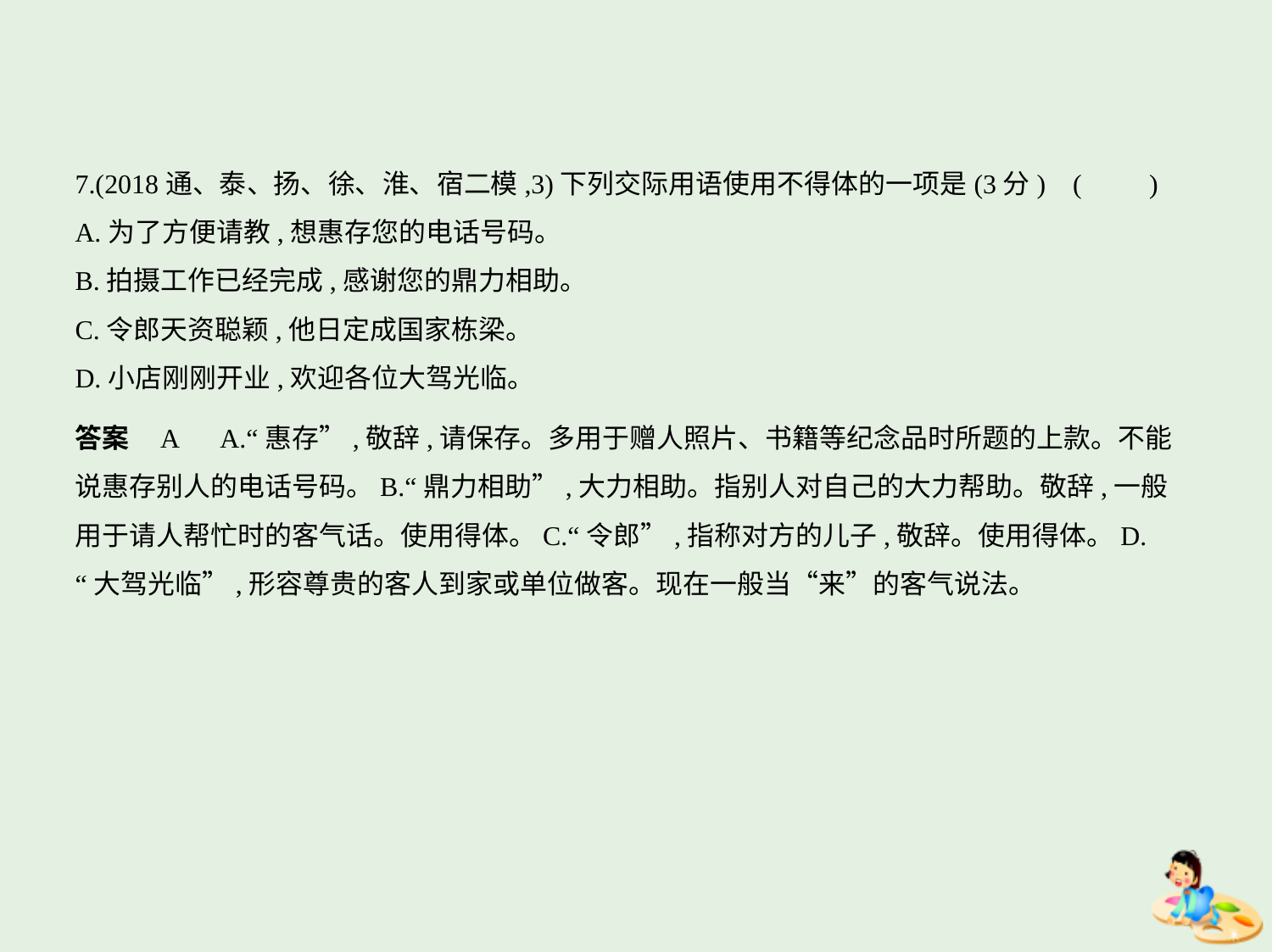

7.(2018通、泰、扬、徐、淮、宿二模,3)下列交际用语使用不得体的一项是(3分) (　　)
A.为了方便请教,想惠存您的电话号码。
B.拍摄工作已经完成,感谢您的鼎力相助。
C.令郎天资聪颖,他日定成国家栋梁。
D.小店刚刚开业,欢迎各位大驾光临。
答案    A　A.“惠存”,敬辞,请保存。多用于赠人照片、书籍等纪念品时所题的上款。不能
说惠存别人的电话号码。B.“鼎力相助”,大力相助。指别人对自己的大力帮助。敬辞,一般
用于请人帮忙时的客气话。使用得体。C.“令郎”,指称对方的儿子,敬辞。使用得体。D.
“大驾光临”,形容尊贵的客人到家或单位做客。现在一般当“来”的客气说法。